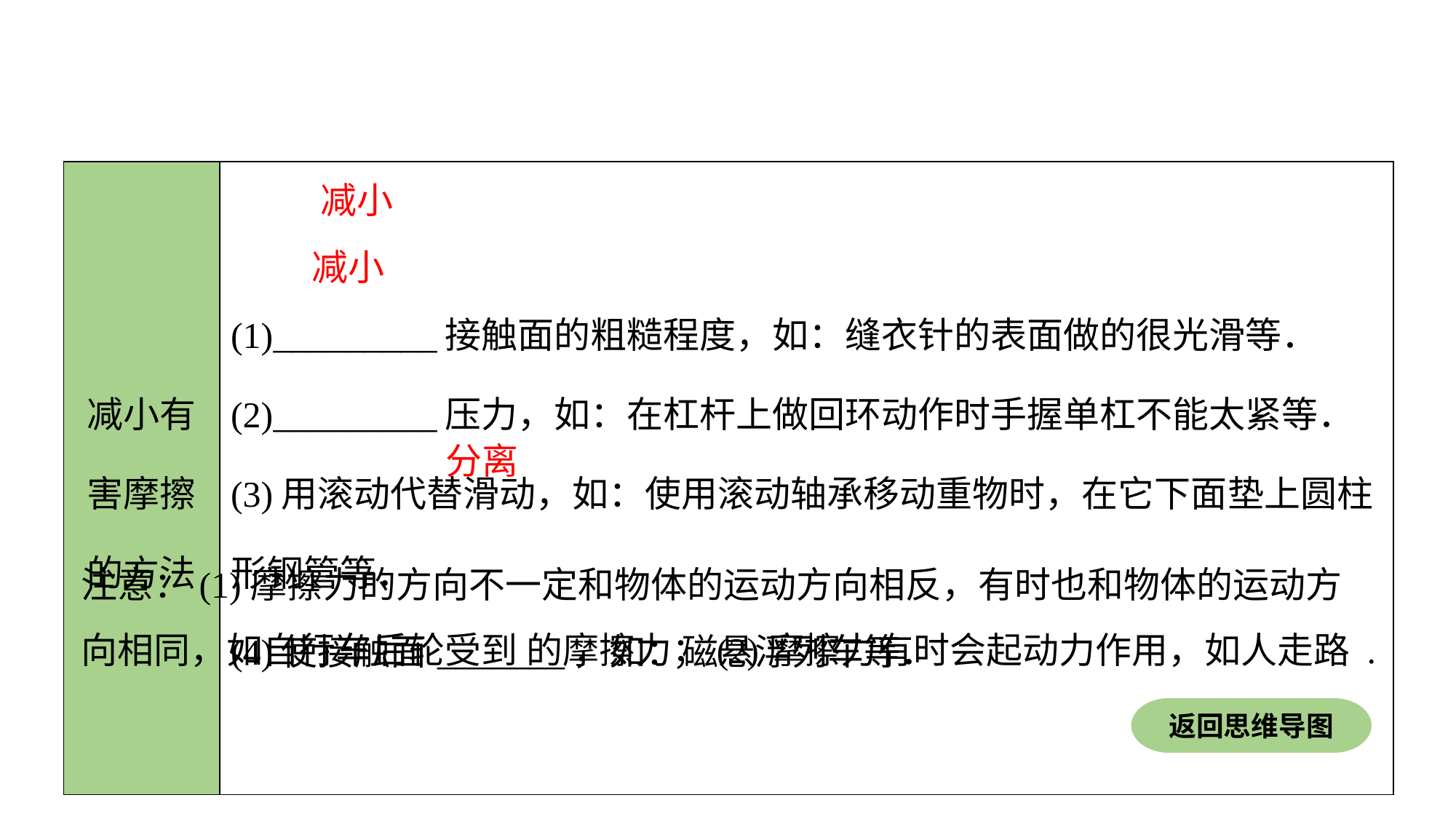

| 减小有 害摩擦 的方法 | (1)\_\_\_\_\_\_\_\_\_接触面的粗糙程度，如：缝衣针的表面做的很光滑等． (2)\_\_\_\_\_\_\_\_\_压力，如：在杠杆上做回环动作时手握单杠不能太紧等． (3)用滚动代替滑动，如：使用滚动轴承移动重物时，在它下面垫上圆柱形钢管等． (4)使接触面\_\_\_\_\_\_\_，如：磁悬浮列车等． |
| --- | --- |
减小
减小
分离
注意：(1)摩擦力的方向不一定和物体的运动方向相反，有时也和物体的运动方向相同，如自行车后轮受到 的摩擦力；(2)摩擦力有时会起动力作用，如人走路 .
返回思维导图